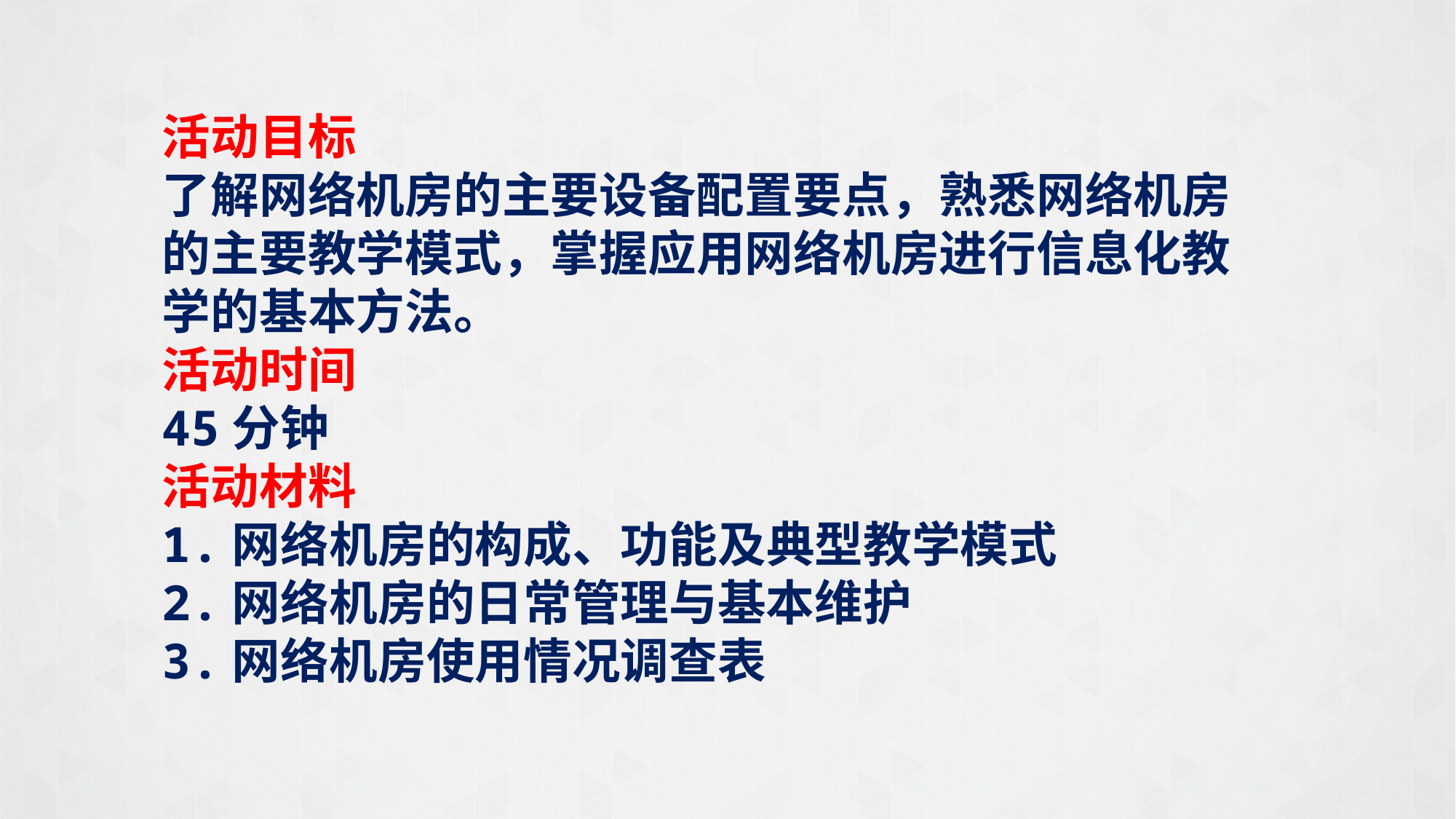

活动目标
了解网络机房的主要设备配置要点，熟悉网络机房的主要教学模式，掌握应用网络机房进行信息化教学的基本方法。
活动时间
45分钟
活动材料
1.网络机房的构成、功能及典型教学模式
2.网络机房的日常管理与基本维护
3.网络机房使用情况调查表